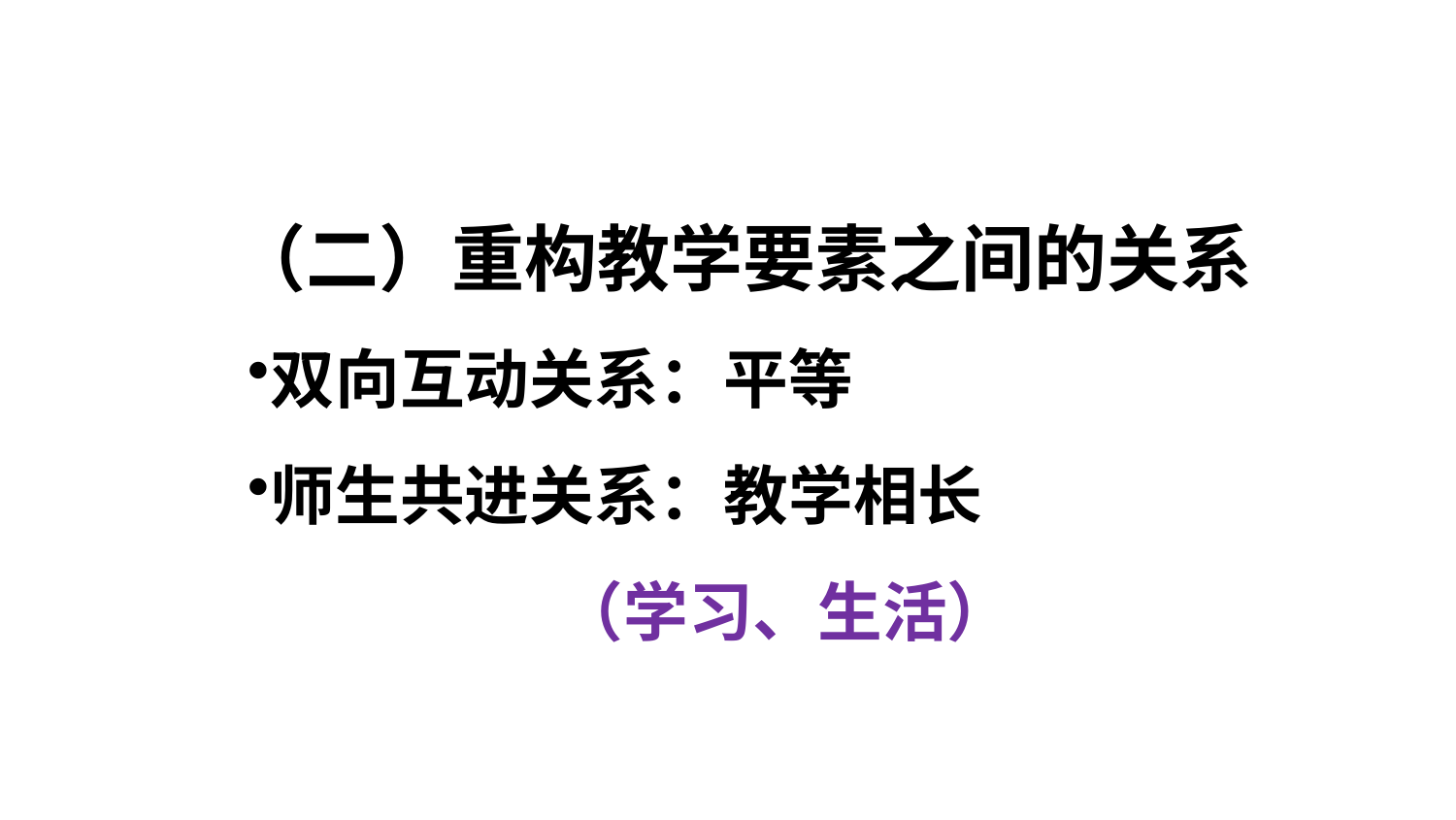

（二）重构教学要素之间的关系
双向互动关系：平等
师生共进关系：教学相长
                    （学习、生活）